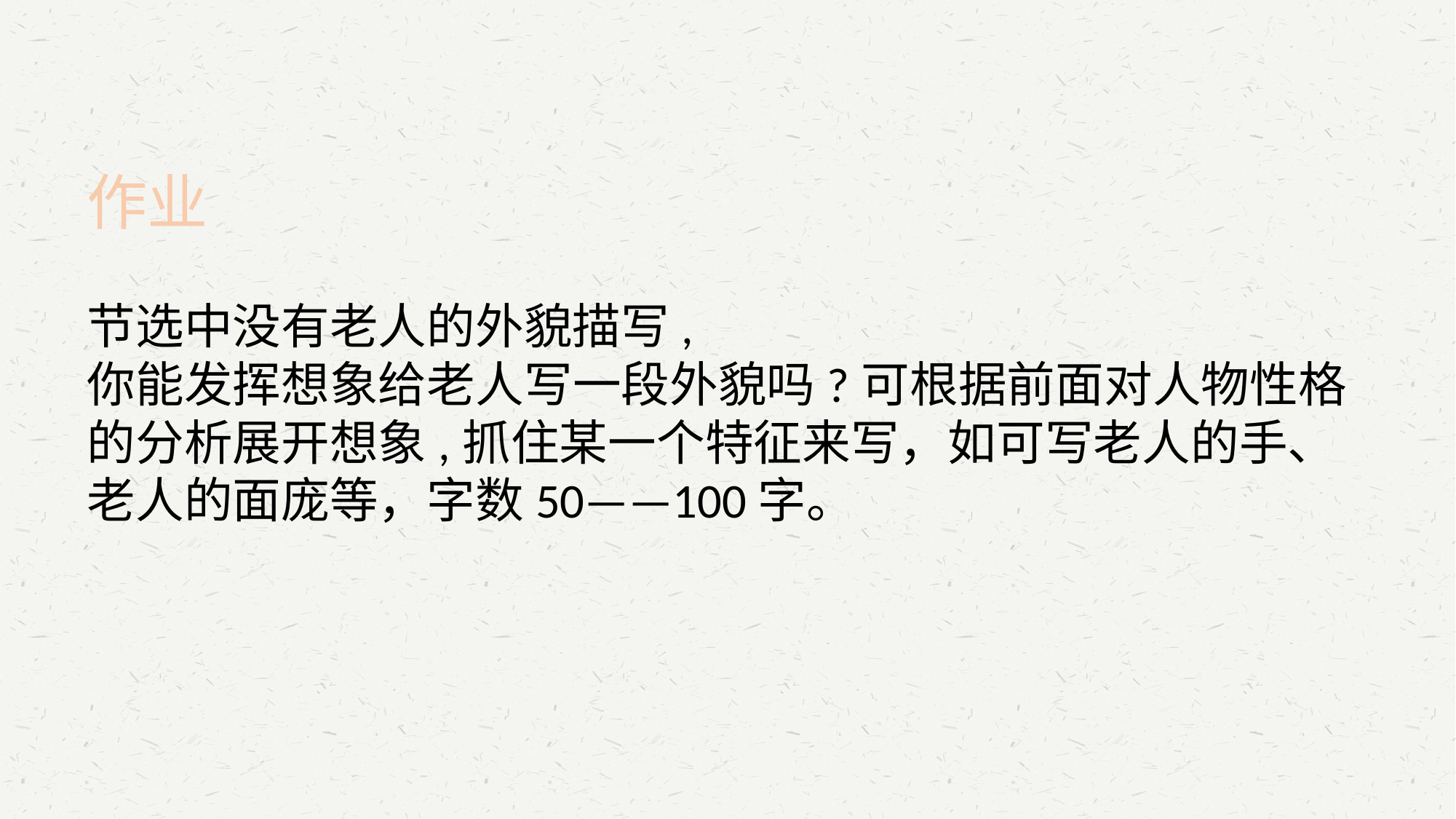

作业

节选中没有老人的外貌描写,
你能发挥想象给老人写一段外貌吗?可根据前面对人物性格的分析展开想象,抓住某一个特征来写，如可写老人的手、老人的面庞等，字数50——100字。